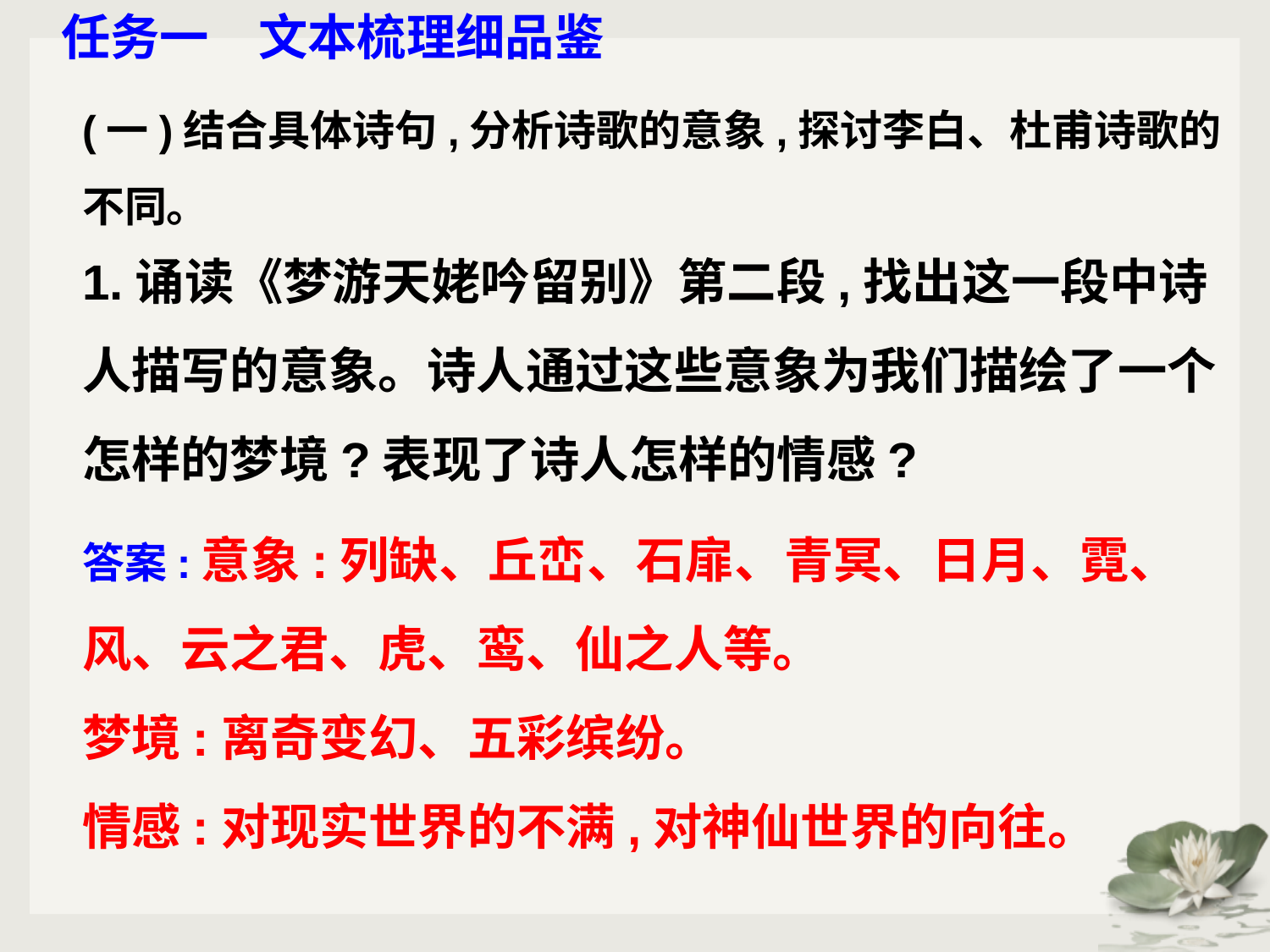

任务一　文本梳理细品鉴
(一)结合具体诗句,分析诗歌的意象,探讨李白、杜甫诗歌的不同。
1.诵读《梦游天姥吟留别》第二段,找出这一段中诗人描写的意象。诗人通过这些意象为我们描绘了一个怎样的梦境?表现了诗人怎样的情感?
答案:意象:列缺、丘峦、石扉、青冥、日月、霓、风、云之君、虎、鸾、仙之人等。
梦境:离奇变幻、五彩缤纷。
情感:对现实世界的不满,对神仙世界的向往。